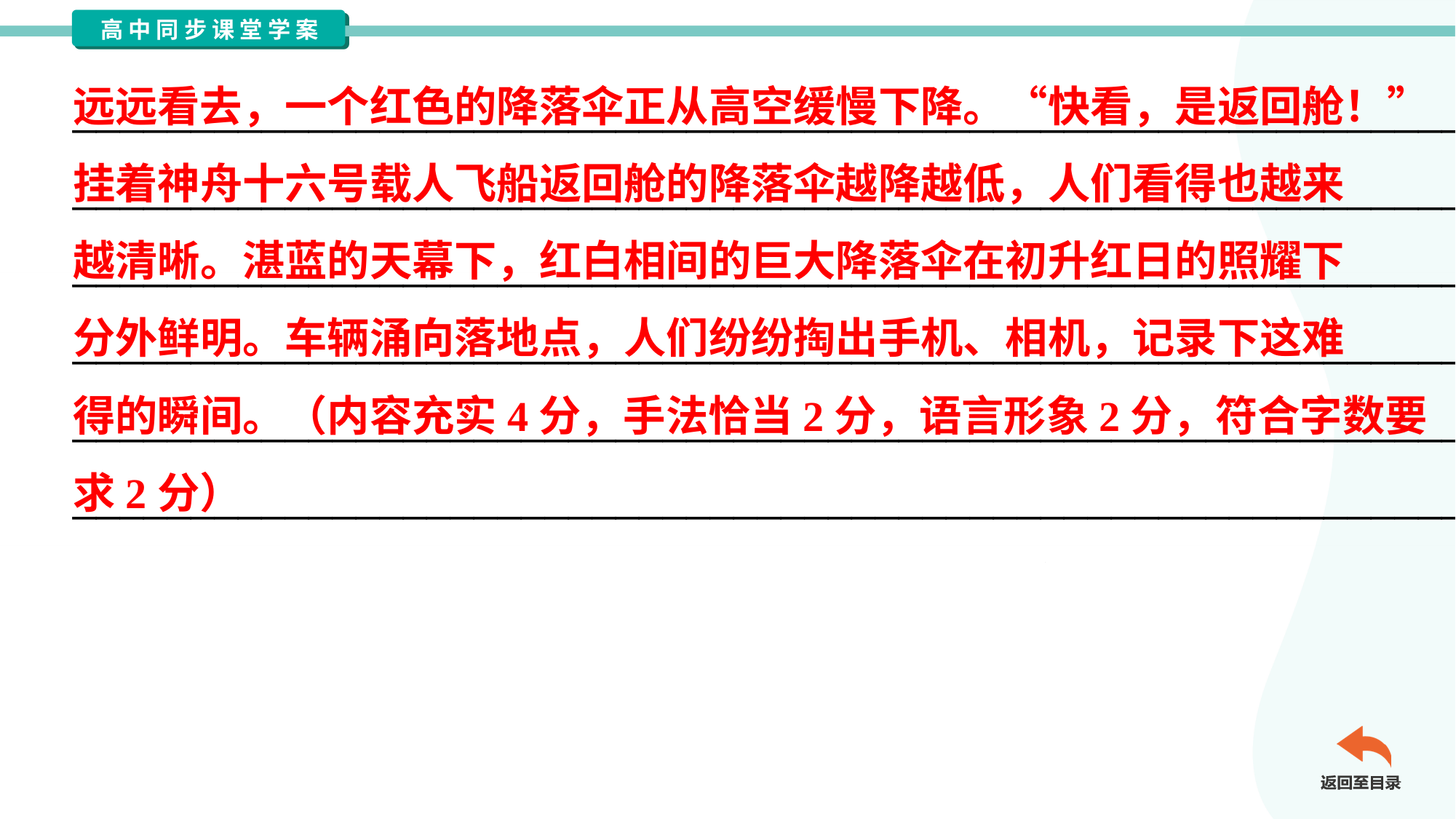

远远看去，一个红色的降落伞正从高空缓慢下降。“快看，是返回舱！”
挂着神舟十六号载人飞船返回舱的降落伞越降越低，人们看得也越来
越清晰。湛蓝的天幕下，红白相间的巨大降落伞在初升红日的照耀下
分外鲜明。车辆涌向落地点，人们纷纷掏出手机、相机，记录下这难
得的瞬间。（内容充实4分，手法恰当2分，语言形象2分，符合字数要
求2分）
_____________________________________________________________
_____________________________________________________________
_____________________________________________________________
_____________________________________________________________
_____________________________________________________________
_____________________________________________________________